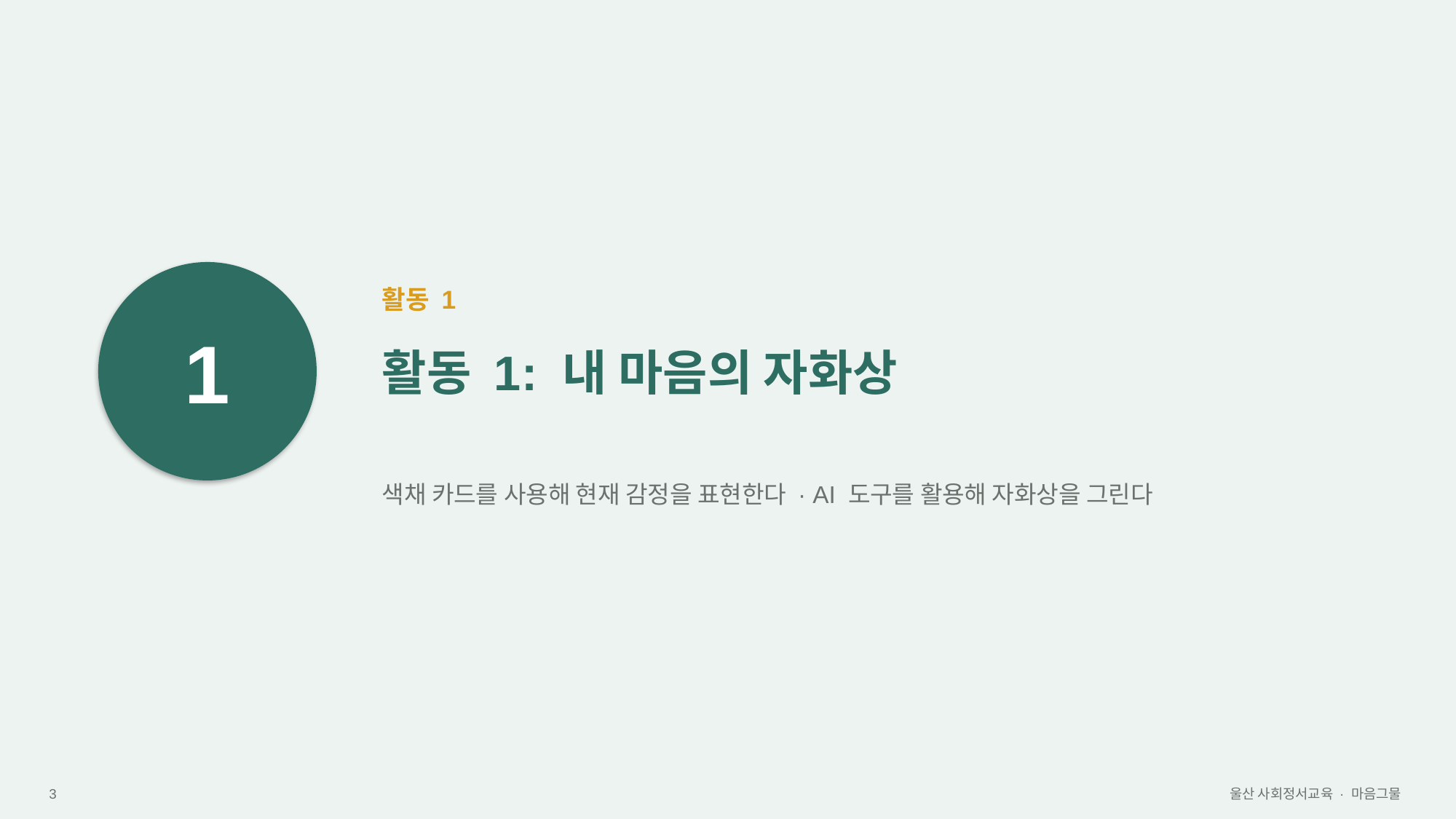

1
활동 1
활동 1: 내 마음의 자화상
색채 카드를 사용해 현재 감정을 표현한다 · AI 도구를 활용해 자화상을 그린다
3
울산 사회정서교육 · 마음그물